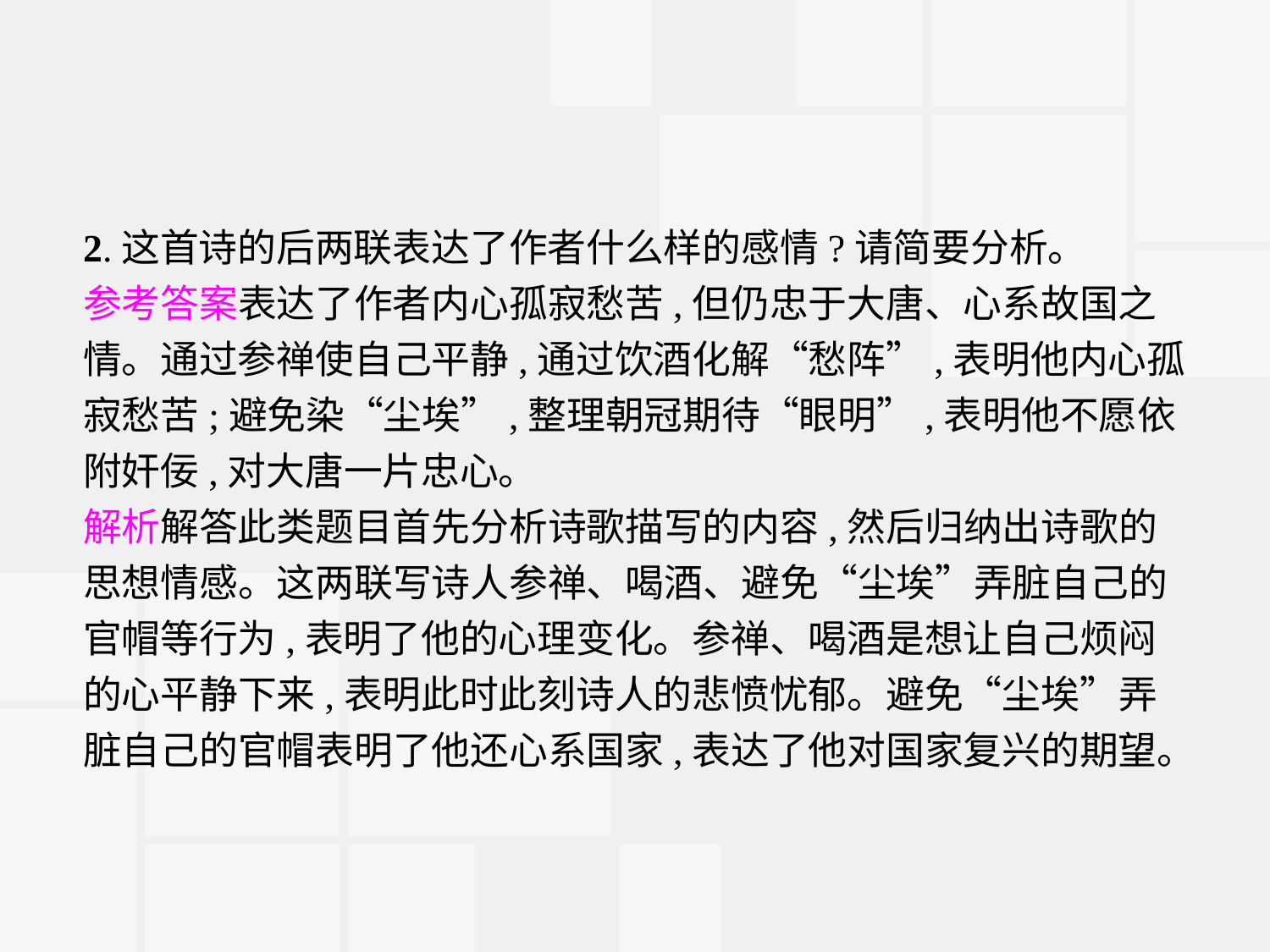

2.这首诗的后两联表达了作者什么样的感情?请简要分析。
参考答案表达了作者内心孤寂愁苦,但仍忠于大唐、心系故国之情。通过参禅使自己平静,通过饮酒化解“愁阵”,表明他内心孤寂愁苦;避免染“尘埃”,整理朝冠期待“眼明”,表明他不愿依附奸佞,对大唐一片忠心。
解析解答此类题目首先分析诗歌描写的内容,然后归纳出诗歌的思想情感。这两联写诗人参禅、喝酒、避免“尘埃”弄脏自己的官帽等行为,表明了他的心理变化。参禅、喝酒是想让自己烦闷的心平静下来,表明此时此刻诗人的悲愤忧郁。避免“尘埃”弄脏自己的官帽表明了他还心系国家,表达了他对国家复兴的期望。